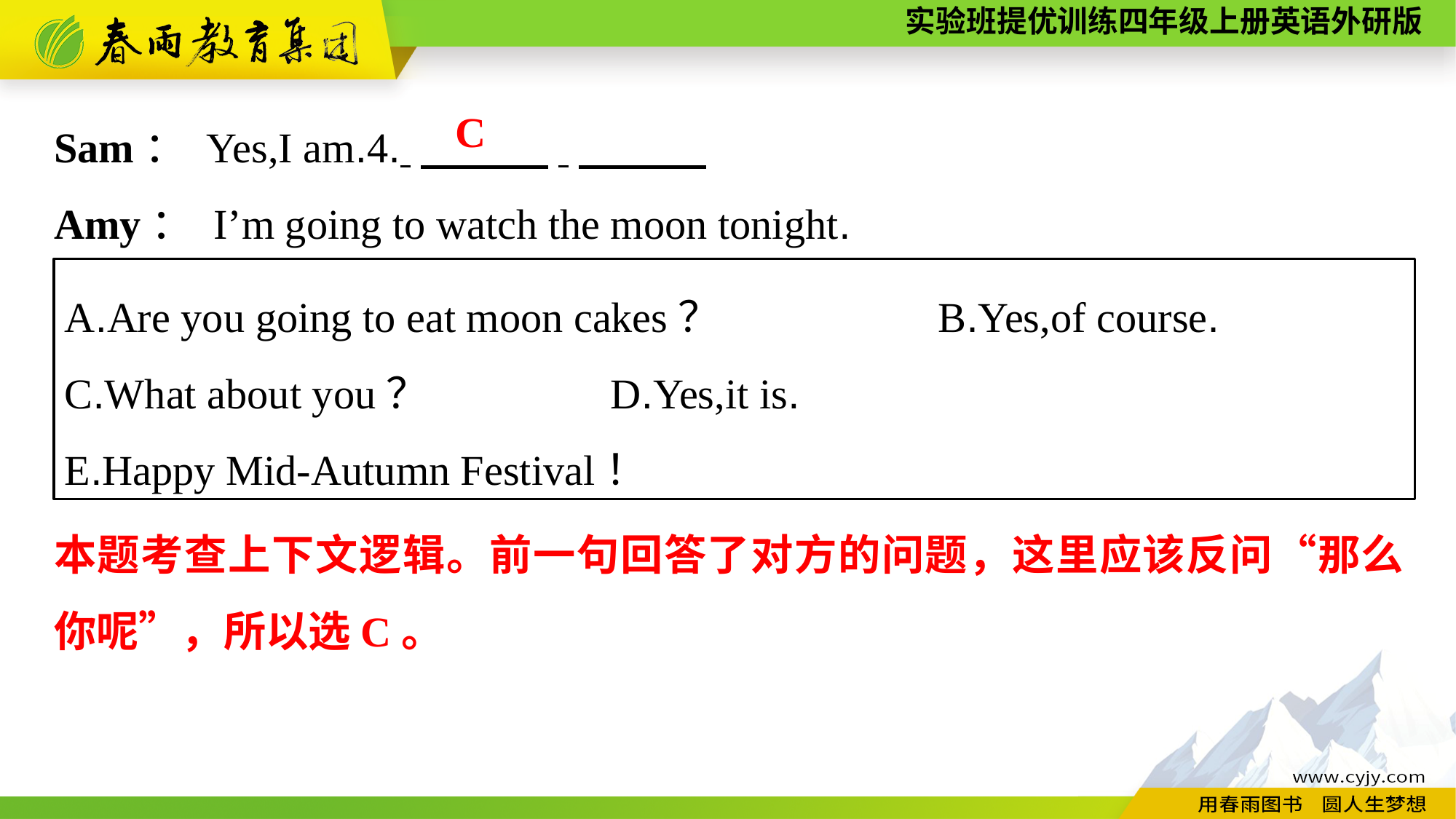

Sam： Yes,I am.4. 　　　.
Amy： I’m going to watch the moon tonight.
C
A.Are you going to eat moon cakes？		B.Yes,of course.
C.What about you？		D.Yes,it is.
E.Happy Mid-Autumn Festival！
本题考查上下文逻辑。前一句回答了对方的问题，这里应该反问“那么你呢”，所以选C。